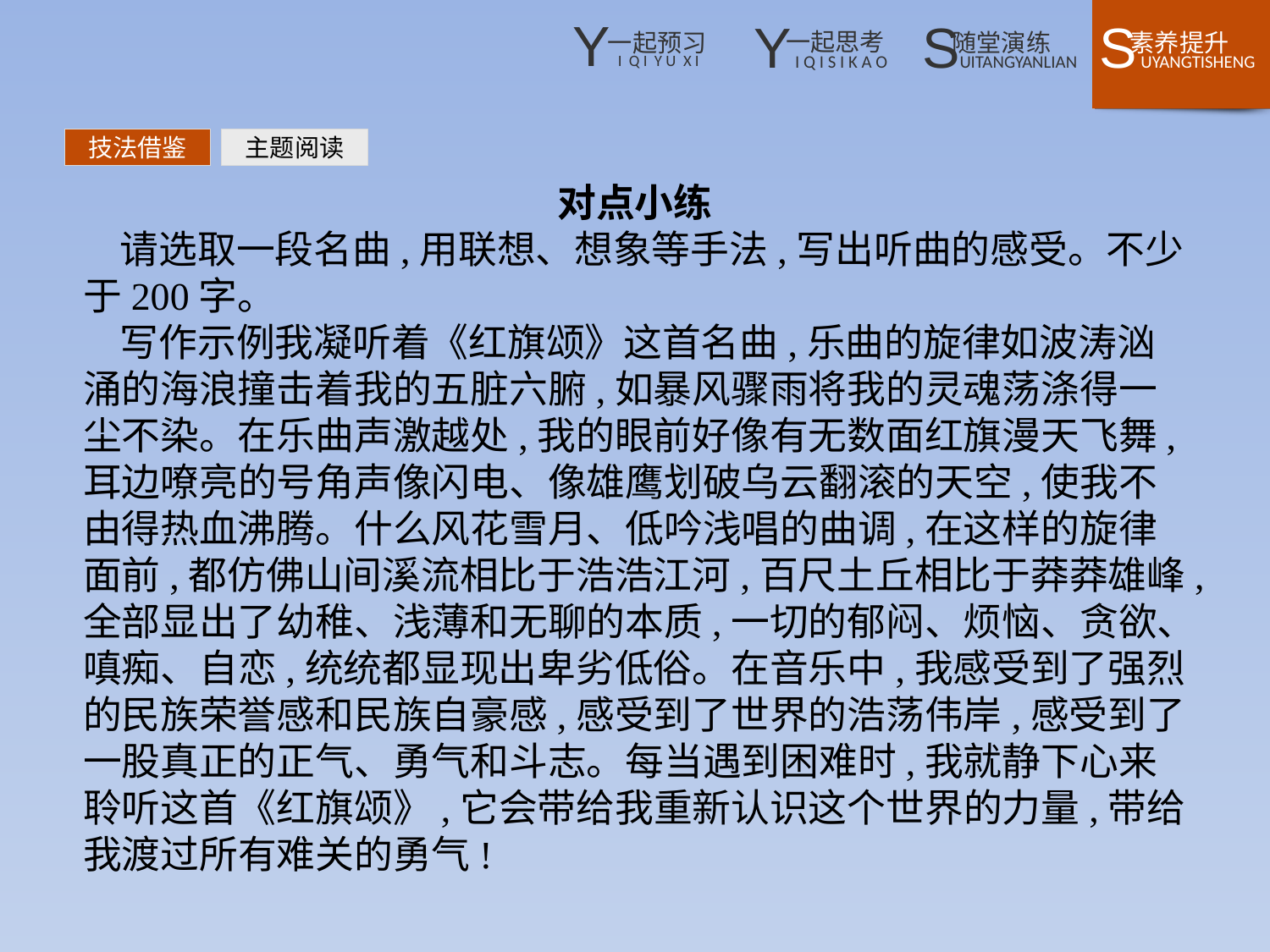

技法借鉴
主题阅读
对点小练
请选取一段名曲,用联想、想象等手法,写出听曲的感受。不少于200字。
写作示例我凝听着《红旗颂》这首名曲,乐曲的旋律如波涛汹涌的海浪撞击着我的五脏六腑,如暴风骤雨将我的灵魂荡涤得一尘不染。在乐曲声激越处,我的眼前好像有无数面红旗漫天飞舞,耳边嘹亮的号角声像闪电、像雄鹰划破乌云翻滚的天空,使我不由得热血沸腾。什么风花雪月、低吟浅唱的曲调,在这样的旋律面前,都仿佛山间溪流相比于浩浩江河,百尺土丘相比于莽莽雄峰,全部显出了幼稚、浅薄和无聊的本质,一切的郁闷、烦恼、贪欲、嗔痴、自恋,统统都显现出卑劣低俗。在音乐中,我感受到了强烈的民族荣誉感和民族自豪感,感受到了世界的浩荡伟岸,感受到了一股真正的正气、勇气和斗志。每当遇到困难时,我就静下心来聆听这首《红旗颂》,它会带给我重新认识这个世界的力量,带给我渡过所有难关的勇气!